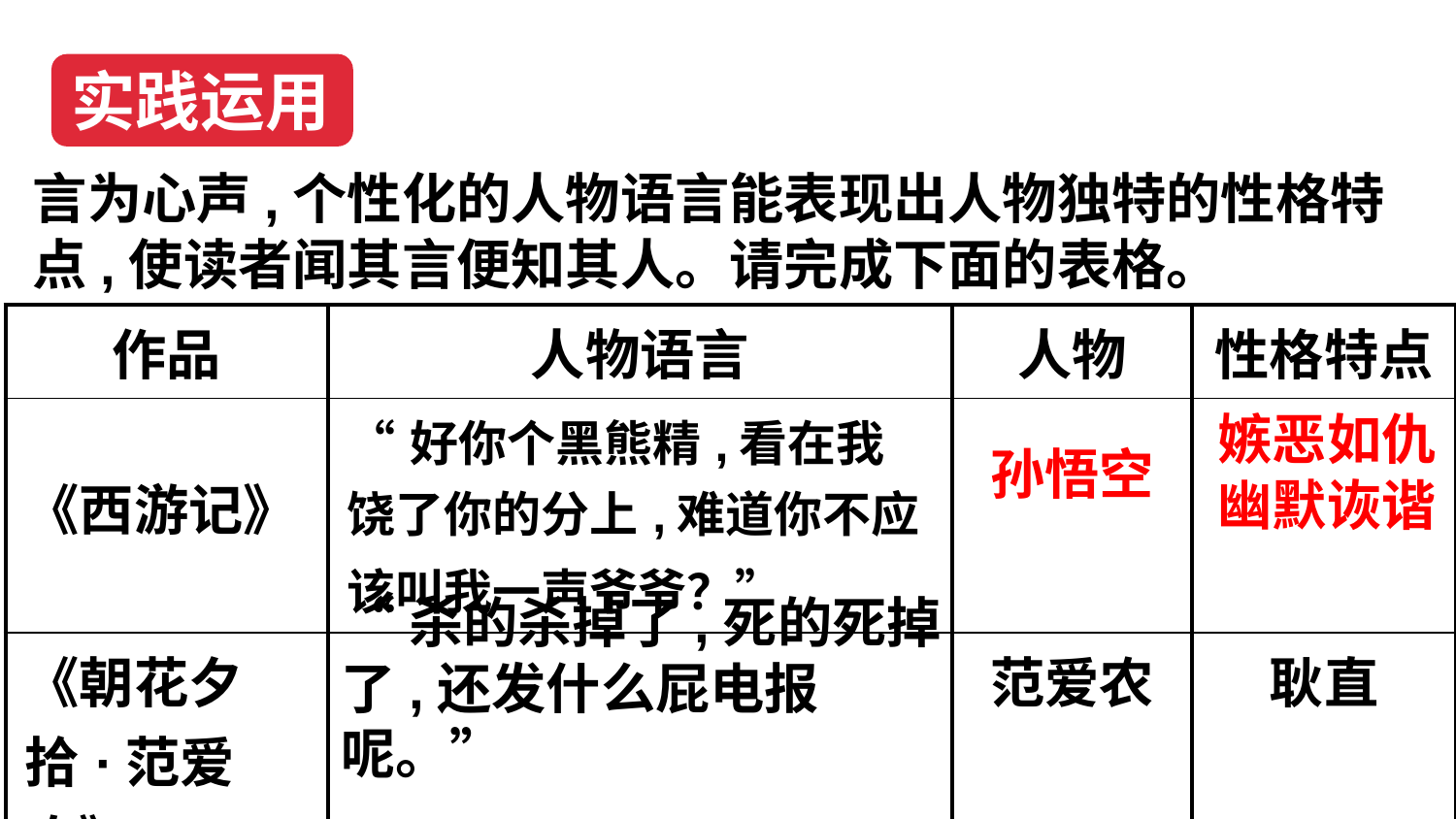

实践运用
言为心声,个性化的人物语言能表现出人物独特的性格特点,使读者闻其言便知其人。请完成下面的表格。
| 作品 | 人物语言 | 人物 | 性格特点 |
| --- | --- | --- | --- |
| 《西游记》 | “好你个黑熊精,看在我饶了你的分上,难道你不应该叫我一声爷爷？” |  |  |
| 《朝花夕拾·范爱农》 |  | 范爱农 | 耿直 |
嫉恶如仇幽默诙谐
孙悟空
“杀的杀掉了,死的死掉了,还发什么屁电报呢。”